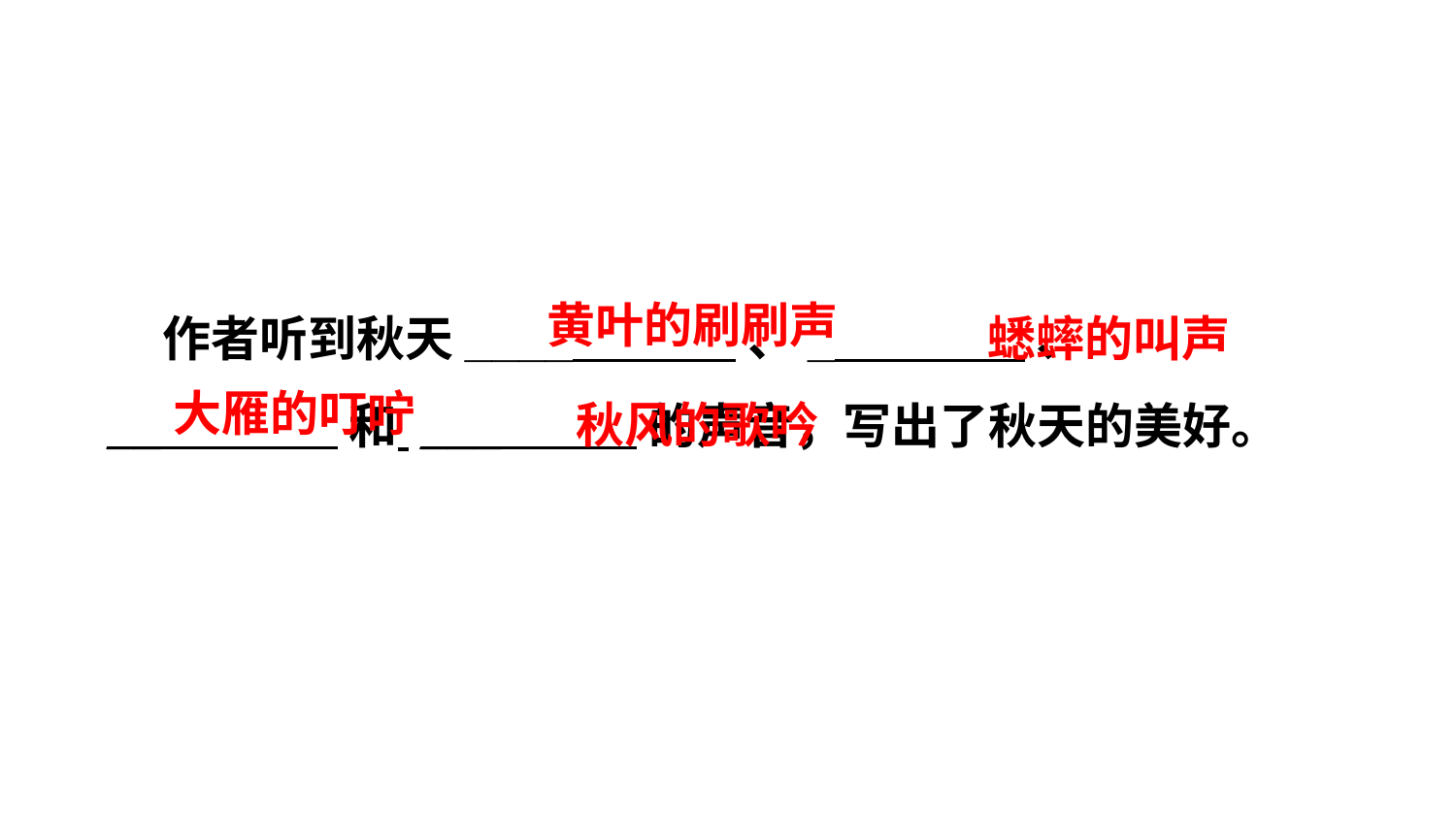

作者听到秋天____            、_              、
__             和 ___          的声音，写出了秋天的美好。
蟋蟀的叫声
黄叶的刷刷声
秋风的歌吟
大雁的叮咛